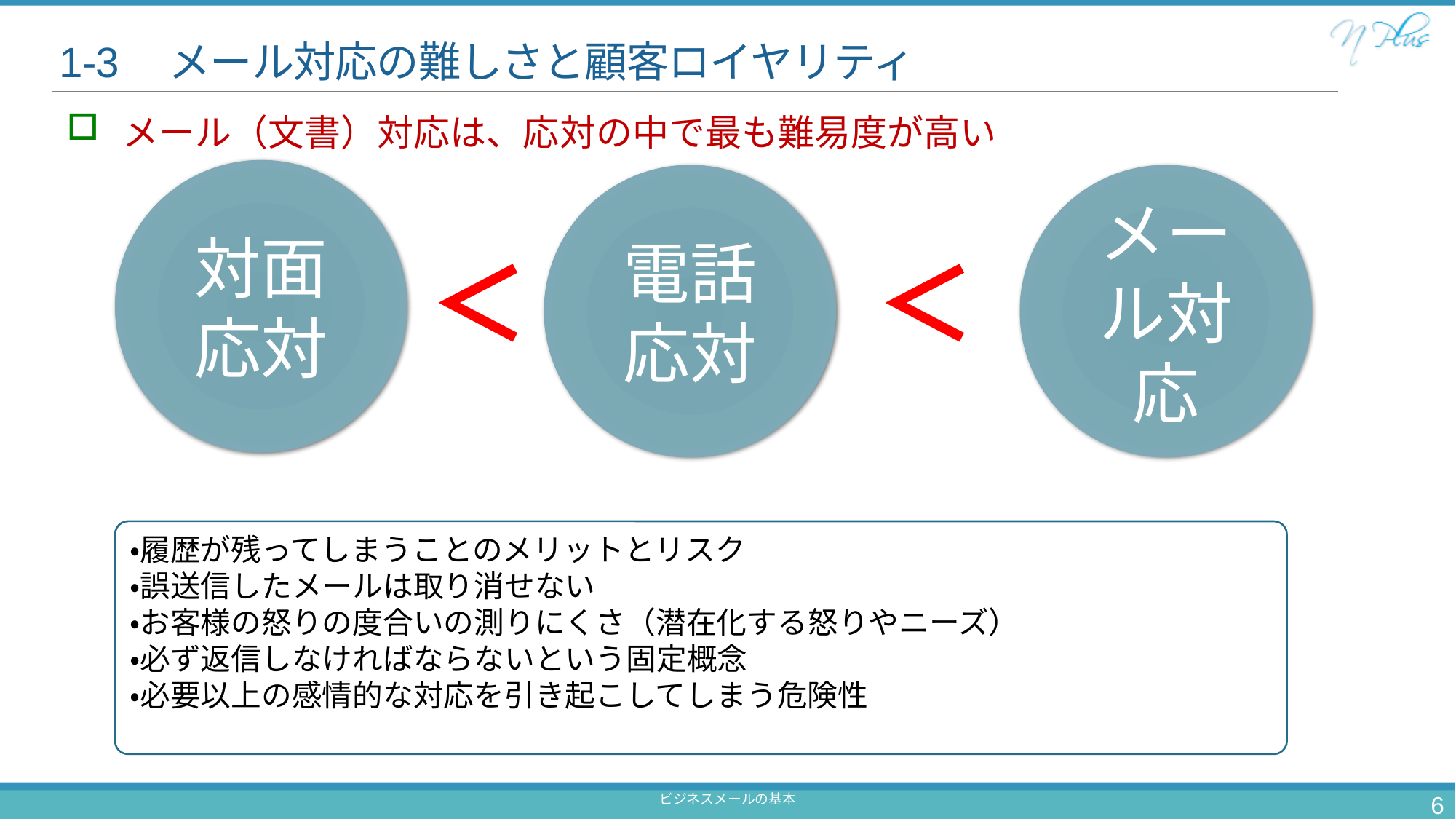

# 1-3	メール対応の難しさと顧客ロイヤリティ
メール（文書）対応は、応対の中で最も難易度が高い
対面
応対
電話応対
メール対応
＜
＜
・履歴が残ってしまうことのメリットとリスク
・誤送信したメールは取り消せない
・お客様の怒りの度合いの測りにくさ（潜在化する怒りやニーズ）
・必ず返信しなければならないという固定概念
・必要以上の感情的な対応を引き起こしてしまう危険性
ビジネスメールの基本
6